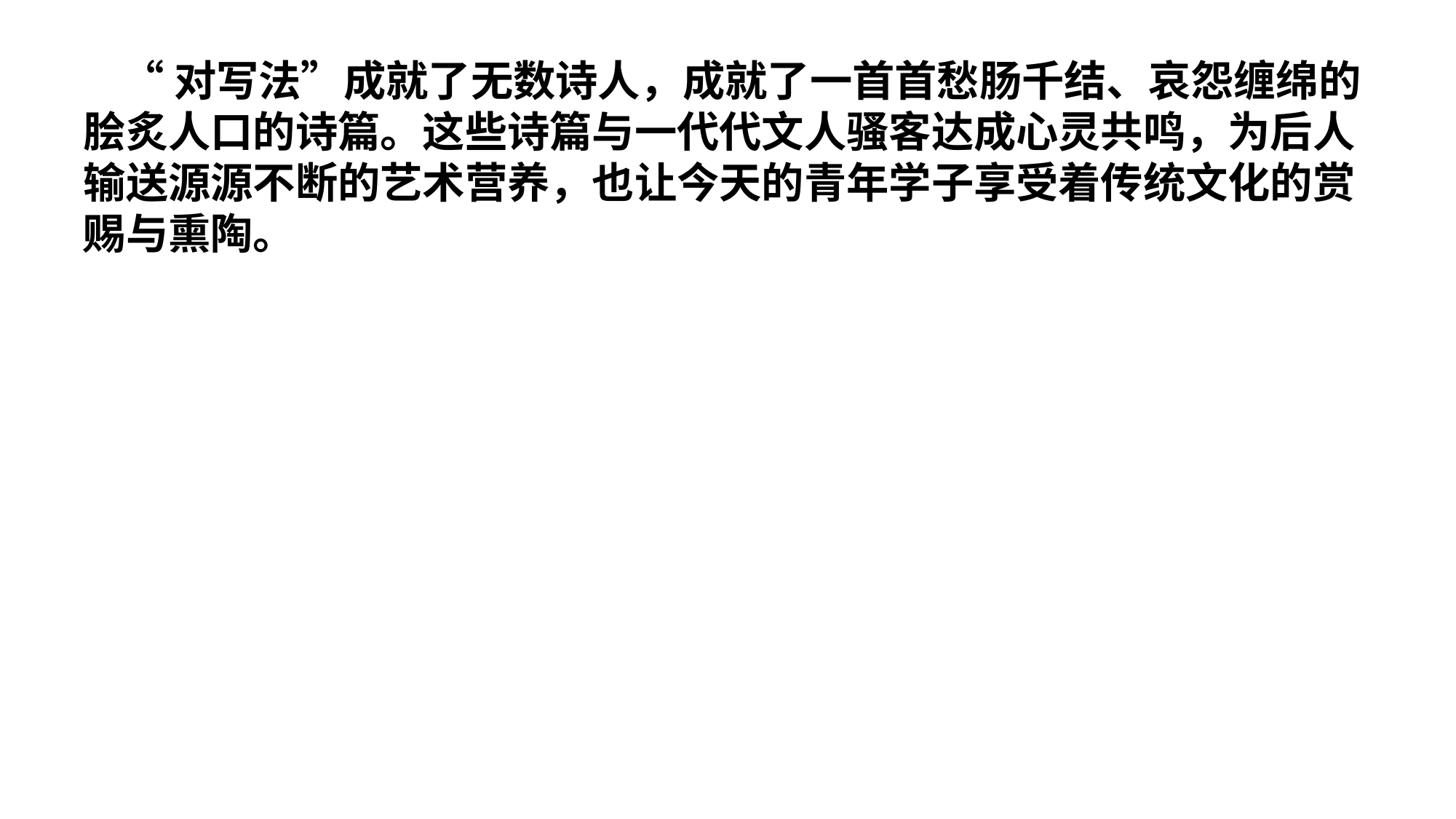

“对写法”成就了无数诗人，成就了一首首愁肠千结、哀怨缠绵的脍炙人口的诗篇。这些诗篇与一代代文人骚客达成心灵共鸣，为后人输送源源不断的艺术营养，也让今天的青年学子享受着传统文化的赏赐与熏陶。